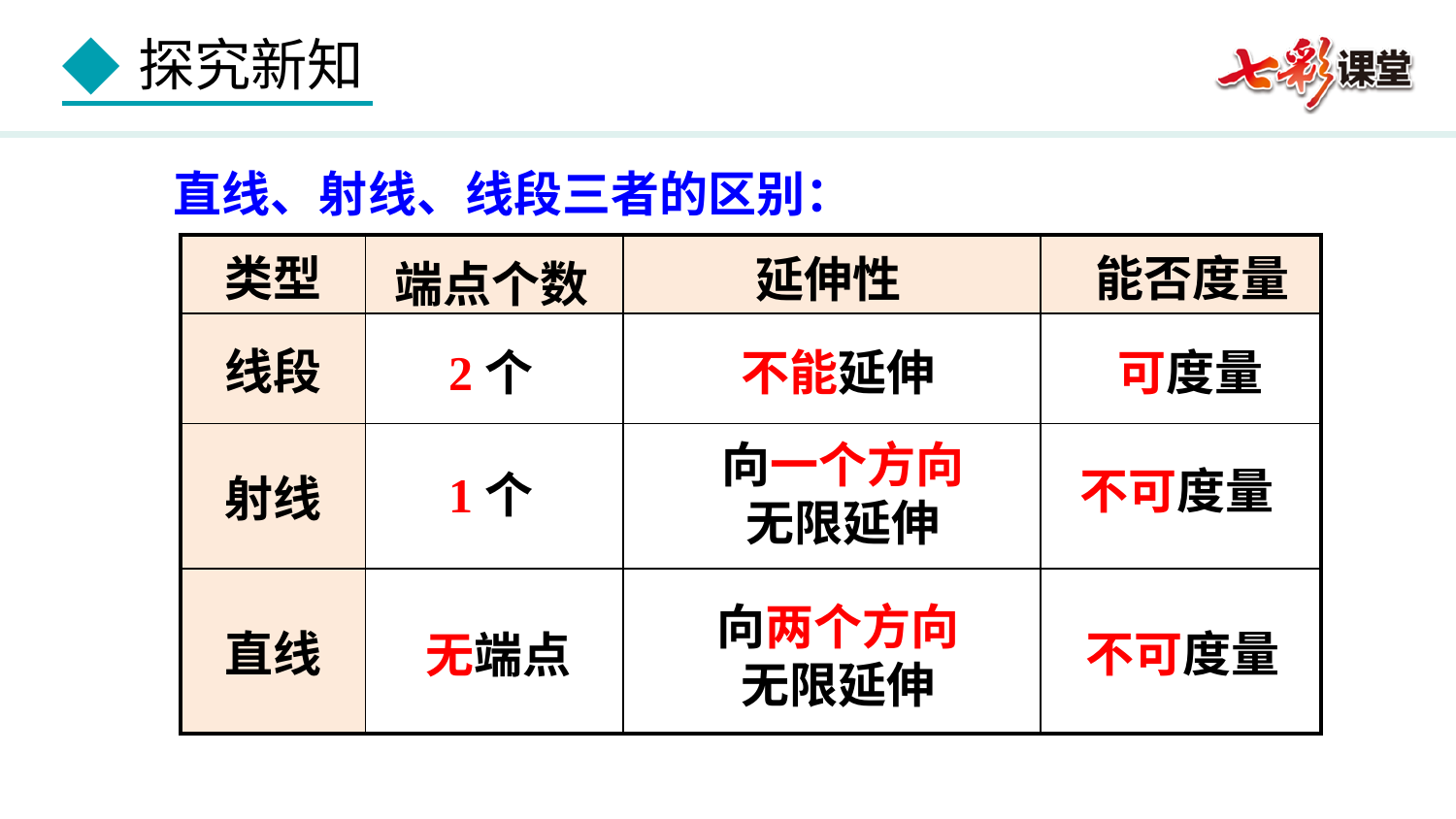

直线、射线、线段三者的区别：
| 类型 |  |  |  |
| --- | --- | --- | --- |
| 线段 |  |  |  |
| 射线 |  |  |  |
| 直线 |  |  |  |
能否度量
延伸性
端点个数
不能延伸
可度量
2个
向一个方向
无限延伸
不可度量
1个
向两个方向
无限延伸
不可度量
无端点